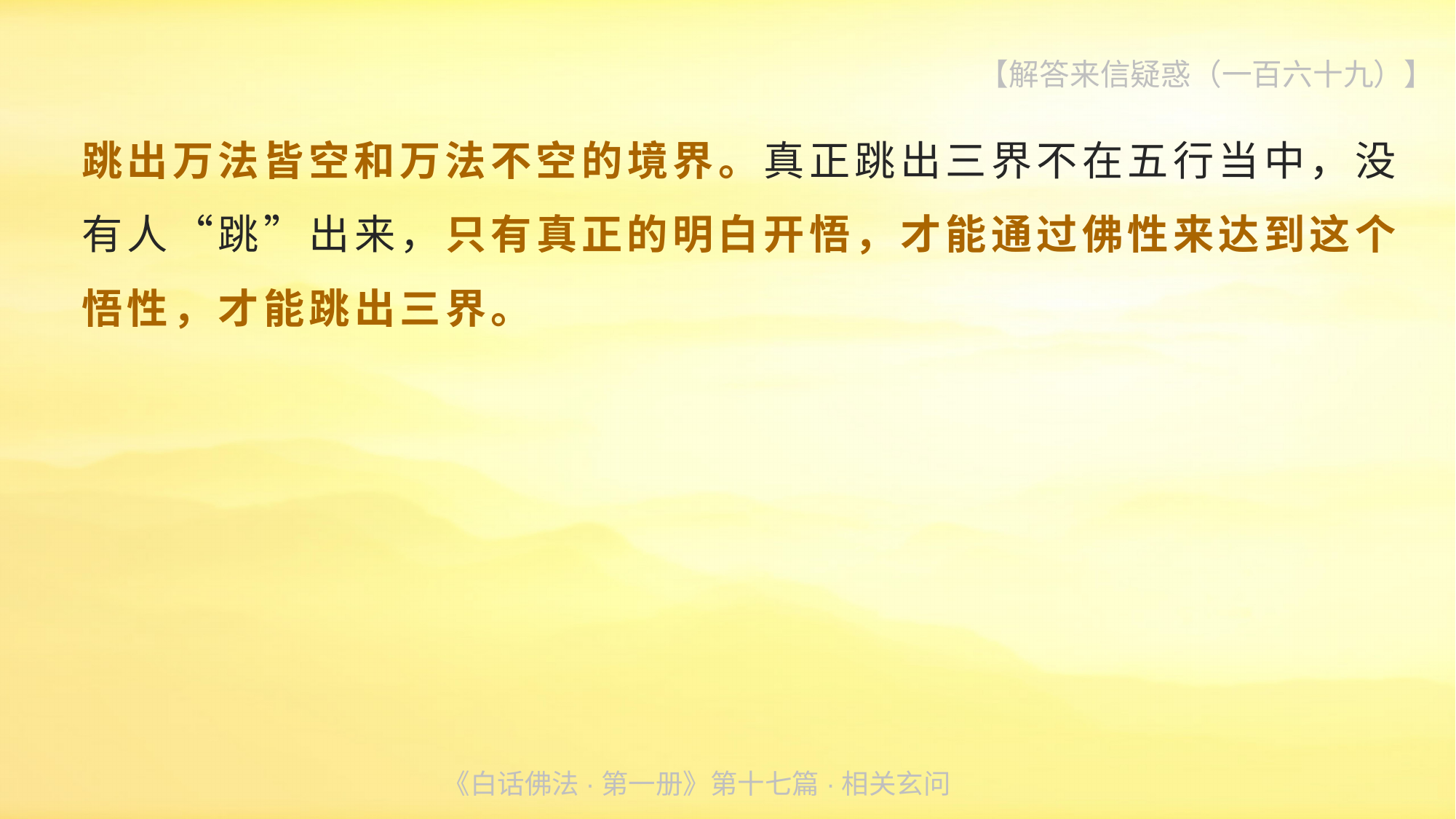

【解答来信疑惑（一百六十九）】
跳出万法皆空和万法不空的境界。真正跳出三界不在五行当中，没有人“跳”出来，只有真正的明白开悟，才能通过佛性来达到这个悟性，才能跳出三界。
《白话佛法·第一册》第十七篇·相关玄问